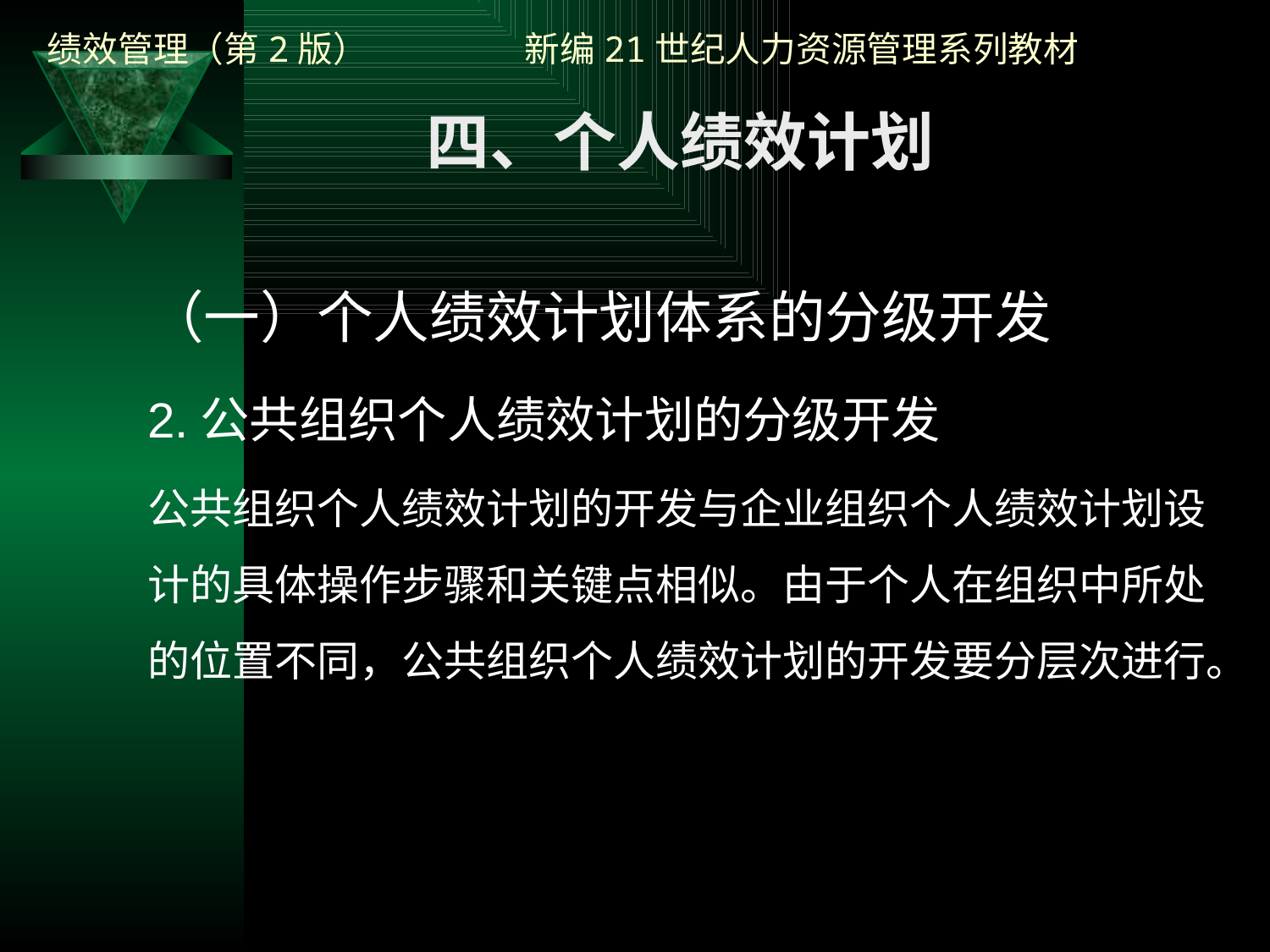

四、个人绩效计划
（一）个人绩效计划体系的分级开发
2.公共组织个人绩效计划的分级开发
公共组织个人绩效计划的开发与企业组织个人绩效计划设计的具体操作步骤和关键点相似。由于个人在组织中所处的位置不同，公共组织个人绩效计划的开发要分层次进行。